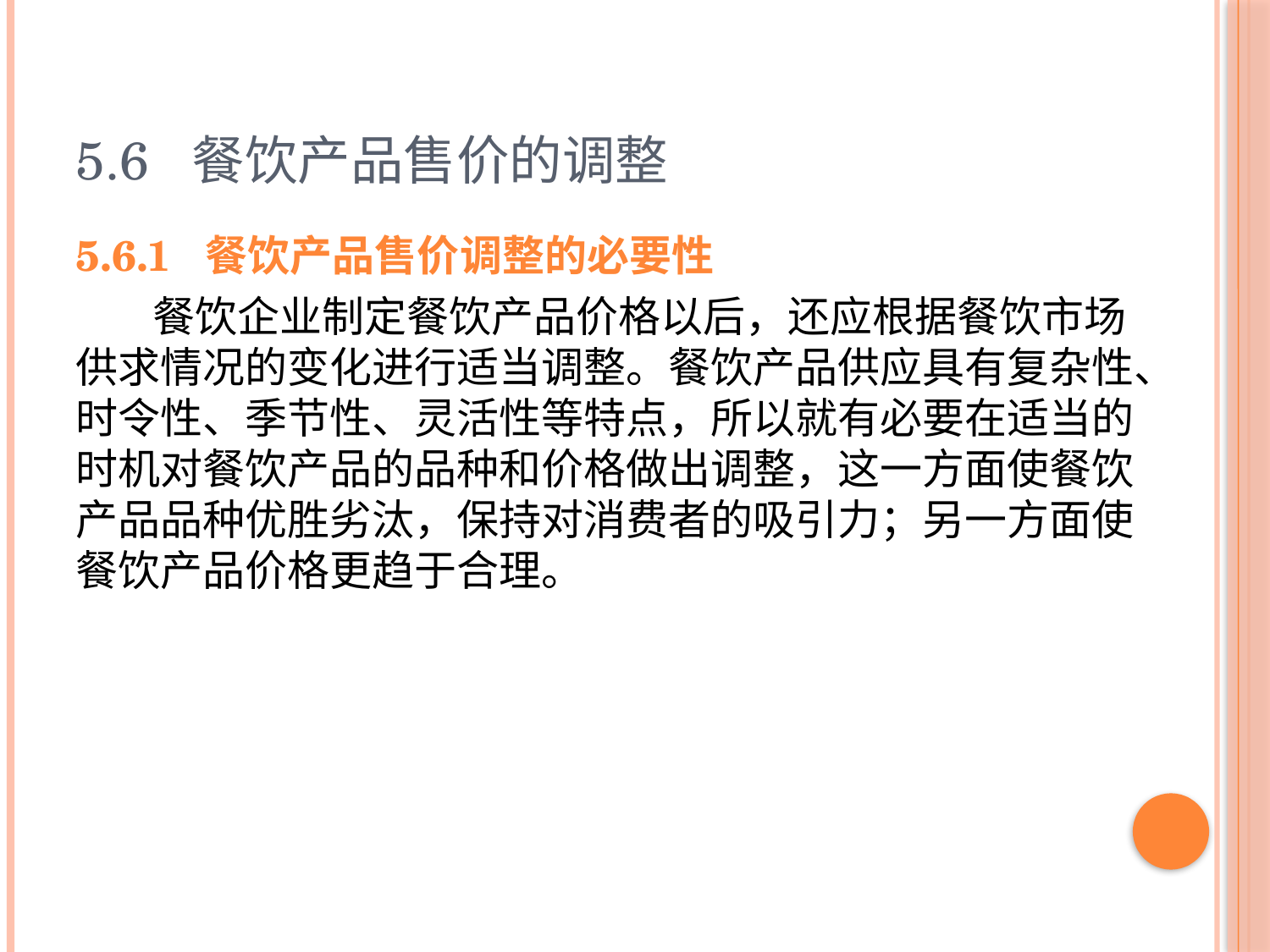

# 5.6  餐饮产品售价的调整
5.6.1  餐饮产品售价调整的必要性
       餐饮企业制定餐饮产品价格以后，还应根据餐饮市场供求情况的变化进行适当调整。餐饮产品供应具有复杂性、时令性、季节性、灵活性等特点，所以就有必要在适当的时机对餐饮产品的品种和价格做出调整，这一方面使餐饮产品品种优胜劣汰，保持对消费者的吸引力；另一方面使餐饮产品价格更趋于合理。